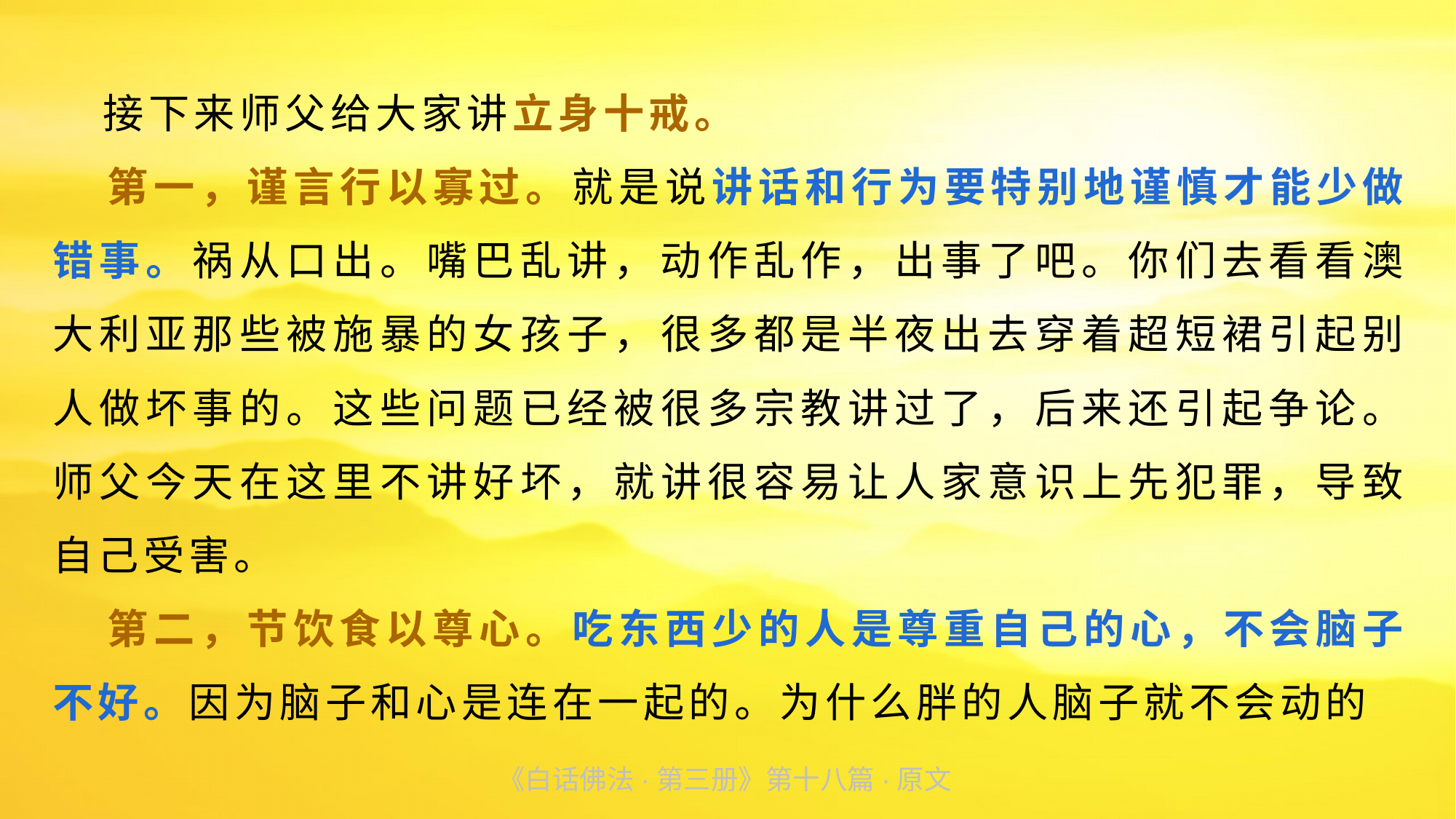

接下来师父给大家讲立身十戒。
   第一，谨言行以寡过。就是说讲话和行为要特别地谨慎才能少做错事。祸从口出。嘴巴乱讲，动作乱作，出事了吧。你们去看看澳大利亚那些被施暴的女孩子，很多都是半夜出去穿着超短裙引起别人做坏事的。这些问题已经被很多宗教讲过了，后来还引起争论。师父今天在这里不讲好坏，就讲很容易让人家意识上先犯罪，导致自己受害。
   第二，节饮食以尊心。吃东西少的人是尊重自己的心，不会脑子不好。因为脑子和心是连在一起的。为什么胖的人脑子就不会动的
《白话佛法·第三册》第十八篇·原文